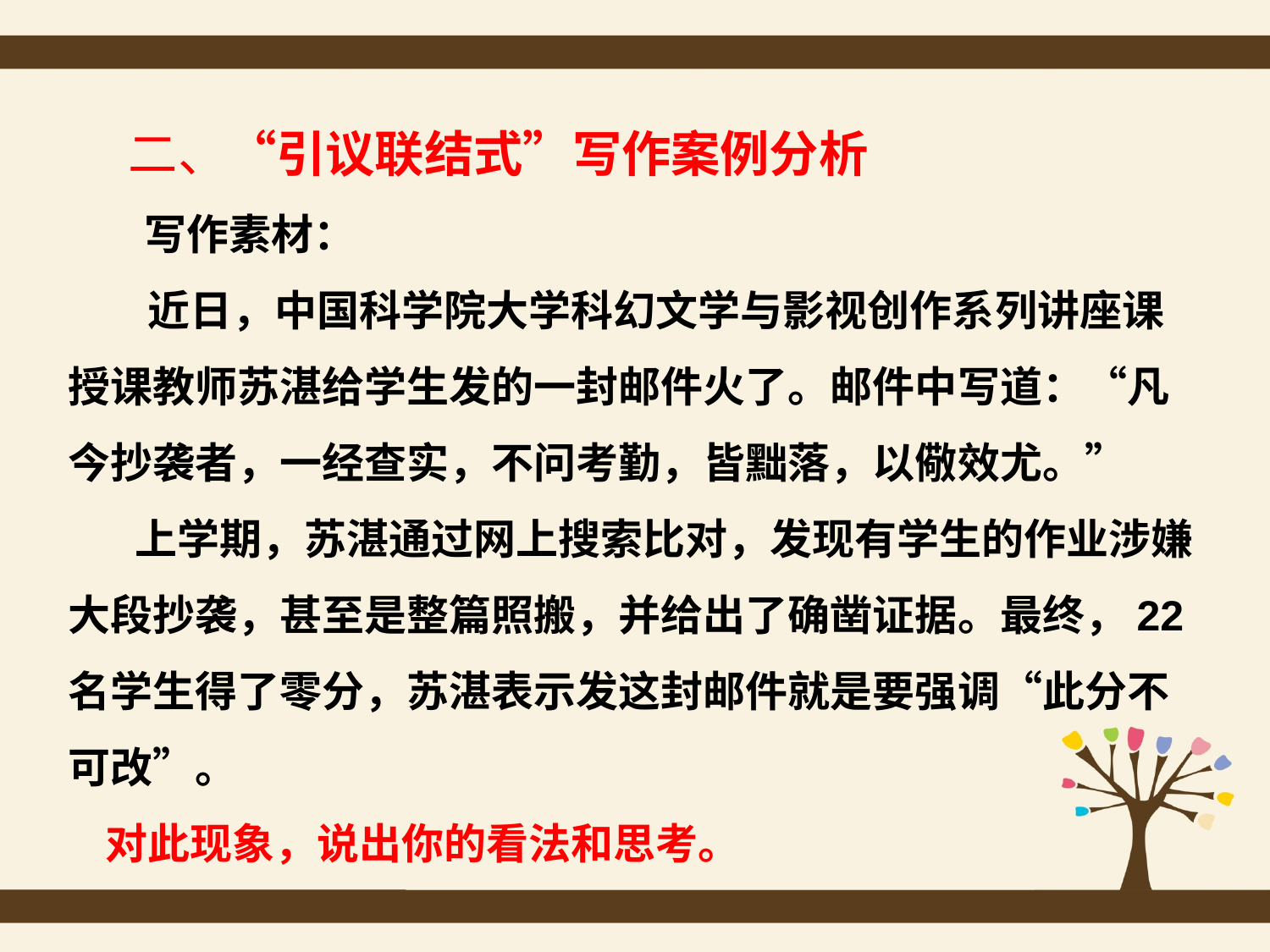

二、“引议联结式”写作案例分析
   写作素材：
　近日，中国科学院大学科幻文学与影视创作系列讲座课授课教师苏湛给学生发的一封邮件火了。邮件中写道：“凡今抄袭者，一经查实，不问考勤，皆黜落，以儆效尤。”
  上学期，苏湛通过网上搜索比对，发现有学生的作业涉嫌大段抄袭，甚至是整篇照搬，并给出了确凿证据。最终，22名学生得了零分，苏湛表示发这封邮件就是要强调“此分不可改”。
对此现象，说出你的看法和思考。